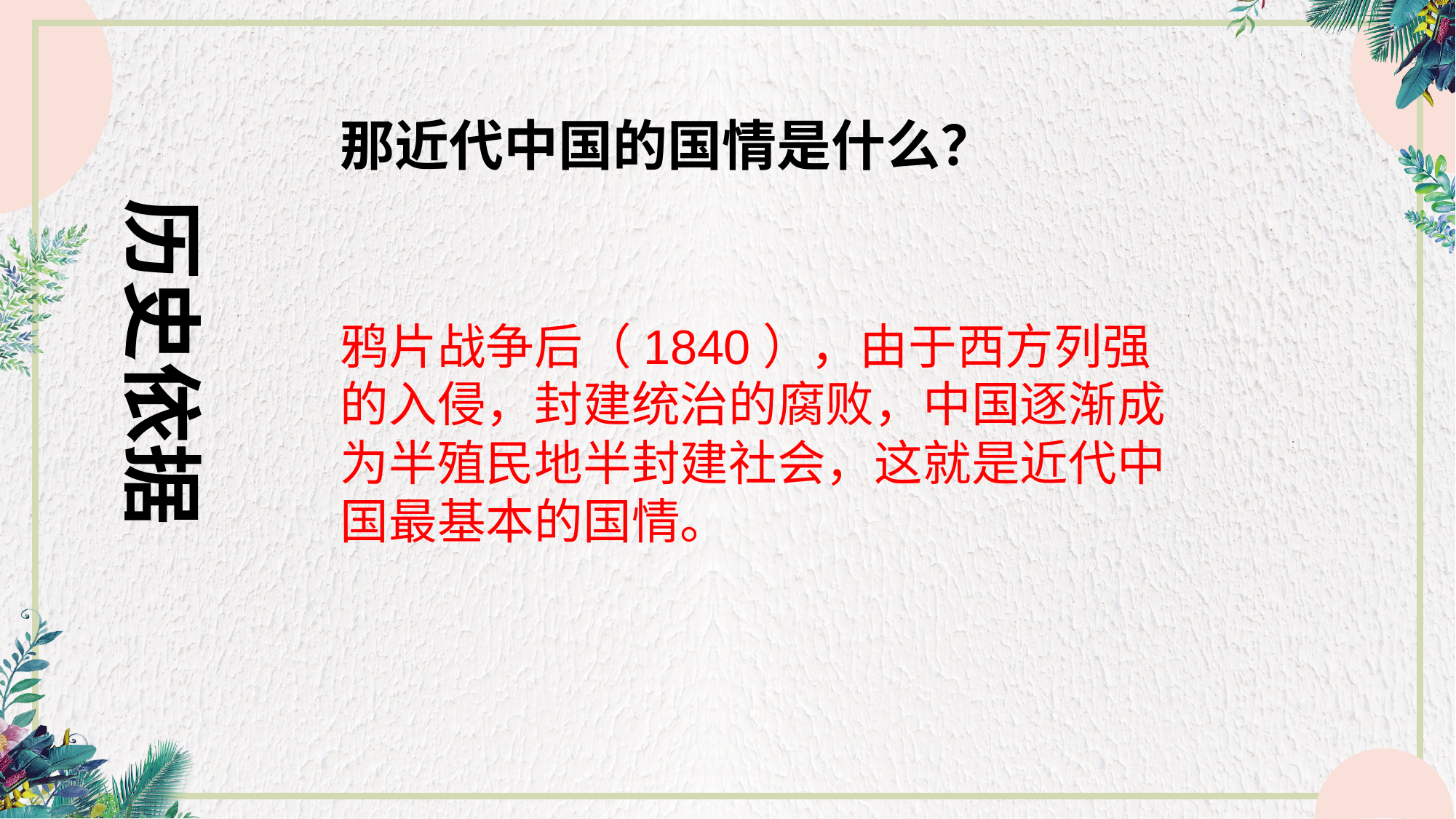

那近代中国的国情是什么？
历史依据
鸦片战争后（1840），由于西方列强的入侵，封建统治的腐败，中国逐渐成为半殖民地半封建社会，这就是近代中国最基本的国情。